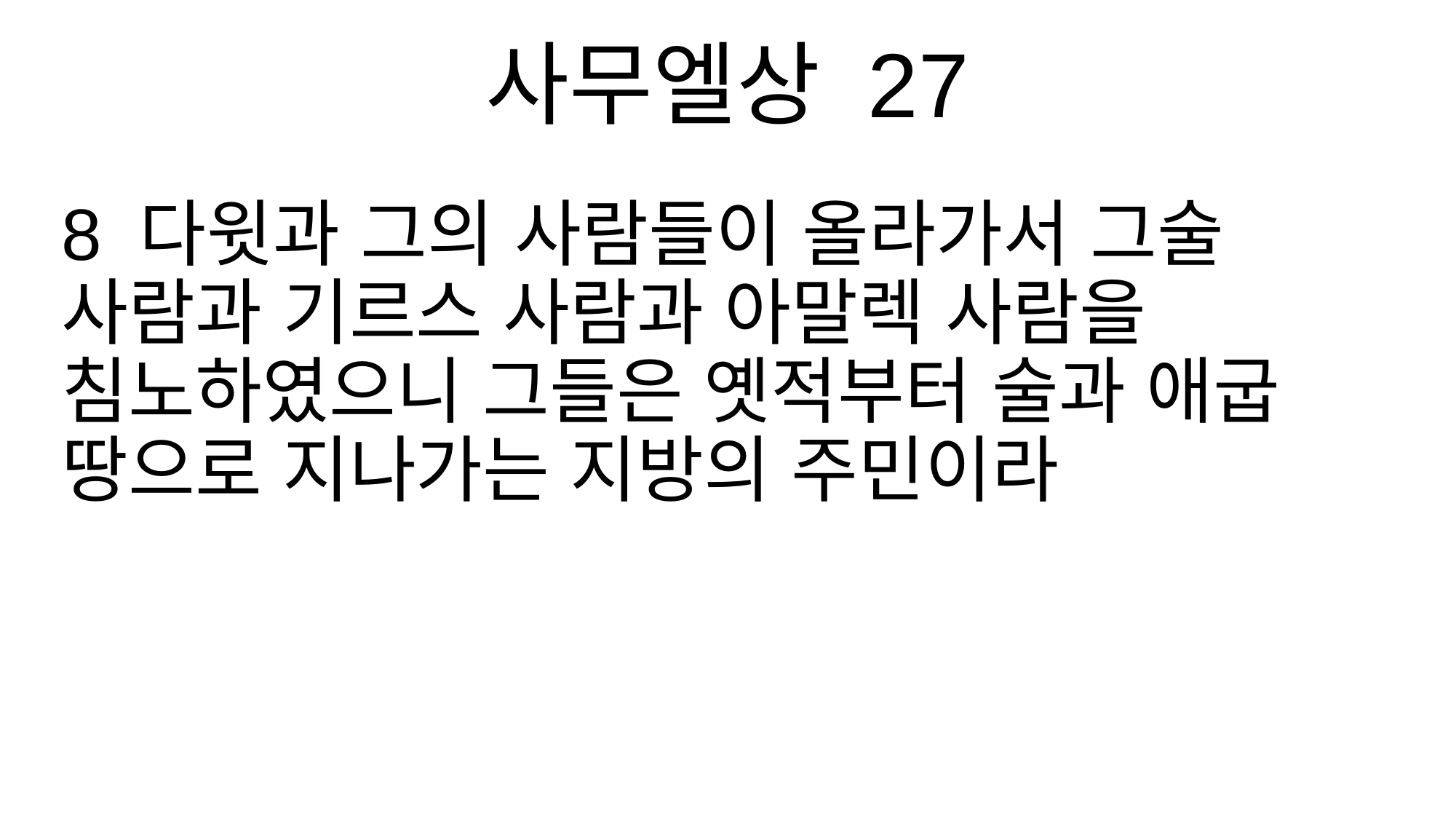

사무엘상 27
8 다윗과 그의 사람들이 올라가서 그술 사람과 기르스 사람과 아말렉 사람을 침노하였으니 그들은 옛적부터 술과 애굽 땅으로 지나가는 지방의 주민이라